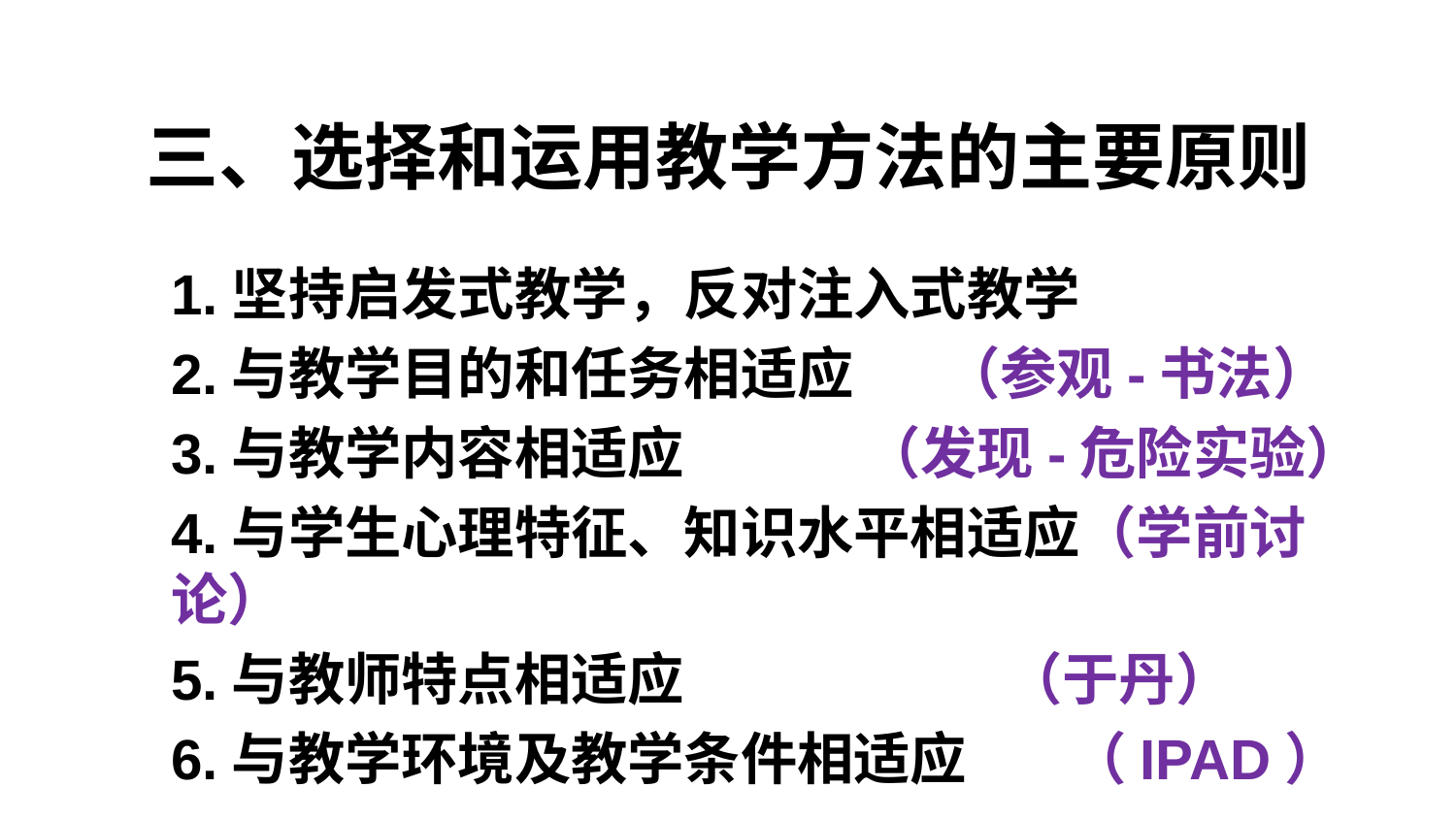

# 三、选择和运用教学方法的主要原则
1.坚持启发式教学，反对注入式教学
2.与教学目的和任务相适应       （参观-书法）
3.与教学内容相适应              （发现-危险实验）
4.与学生心理特征、知识水平相适应（学前讨论）
5.与教师特点相适应                         （于丹）
6.与教学环境及教学条件相适应        （IPAD）